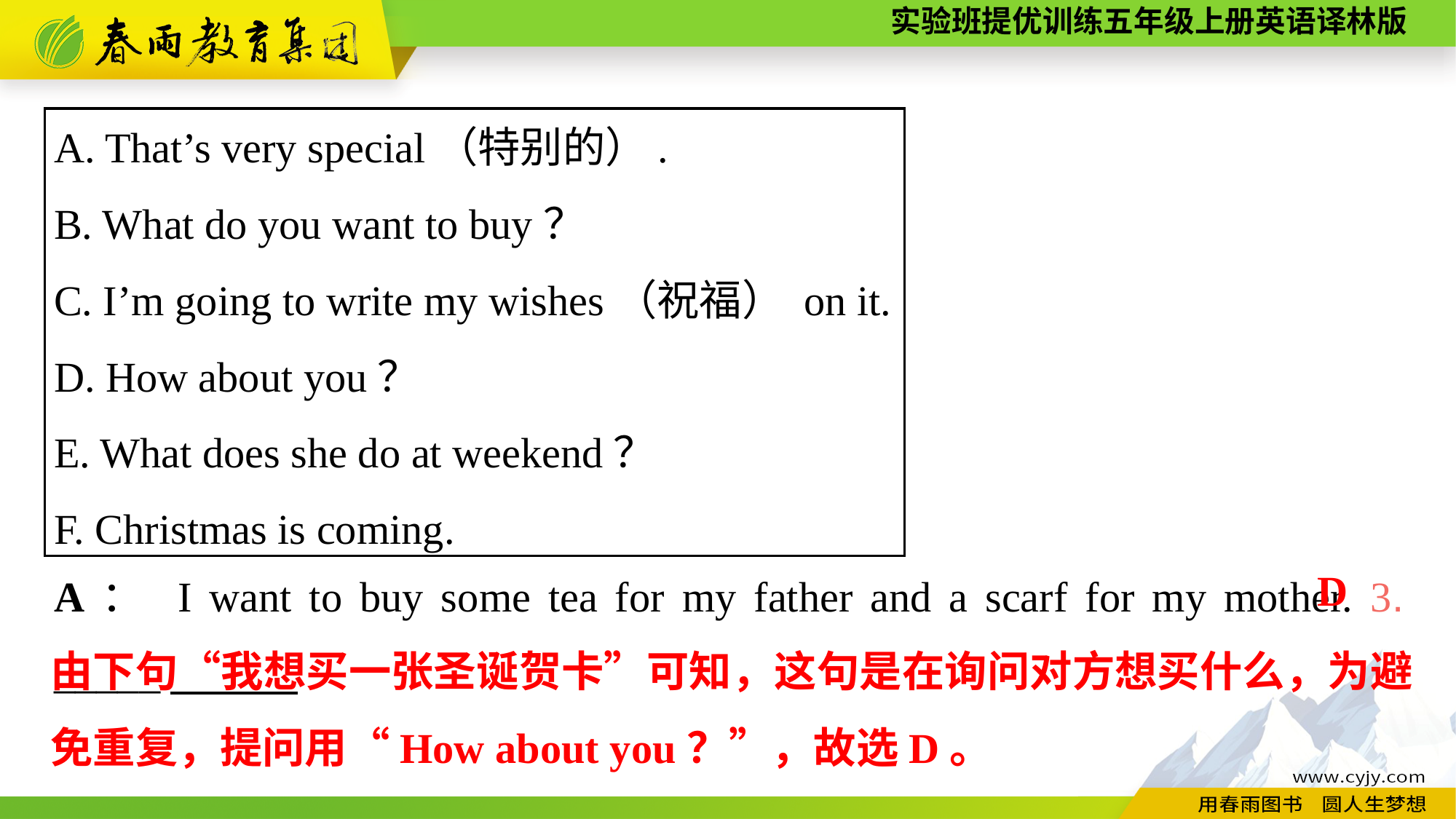

A. That’s very special（特别的）.
B. What do you want to buy？
C. I’m going to write my wishes（祝福） on it.
D. How about you？
E. What does she do at weekend？
F. Christmas is coming.

A： I want to buy some tea for my father and a scarf for my mother. 3. _____

D
由下句“我想买一张圣诞贺卡”可知，这句是在询问对方想买什么，为避免重复，提问用“How about you？”，故选D。